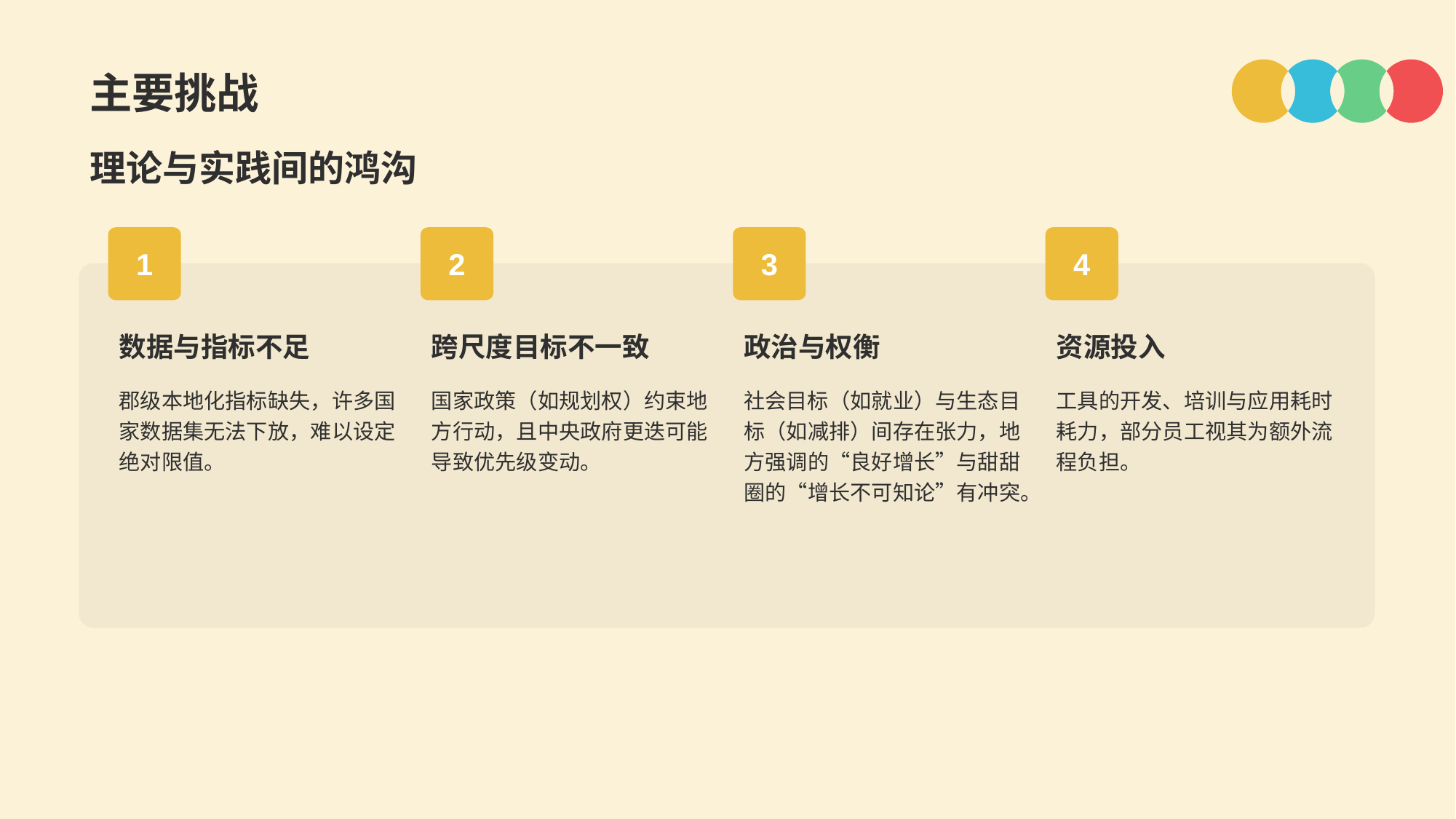

主要挑战
理论与实践间的鸿沟
1
数据与指标不足
郡级本地化指标缺失，许多国家数据集无法下放，难以设定绝对限值。
2
跨尺度目标不一致
国家政策（如规划权）约束地方行动，且中央政府更迭可能导致优先级变动。
3
政治与权衡
社会目标（如就业）与生态目标（如减排）间存在张力，地方强调的“良好增长”与甜甜圈的“增长不可知论”有冲突。
4
资源投入
工具的开发、培训与应用耗时耗力，部分员工视其为额外流程负担。